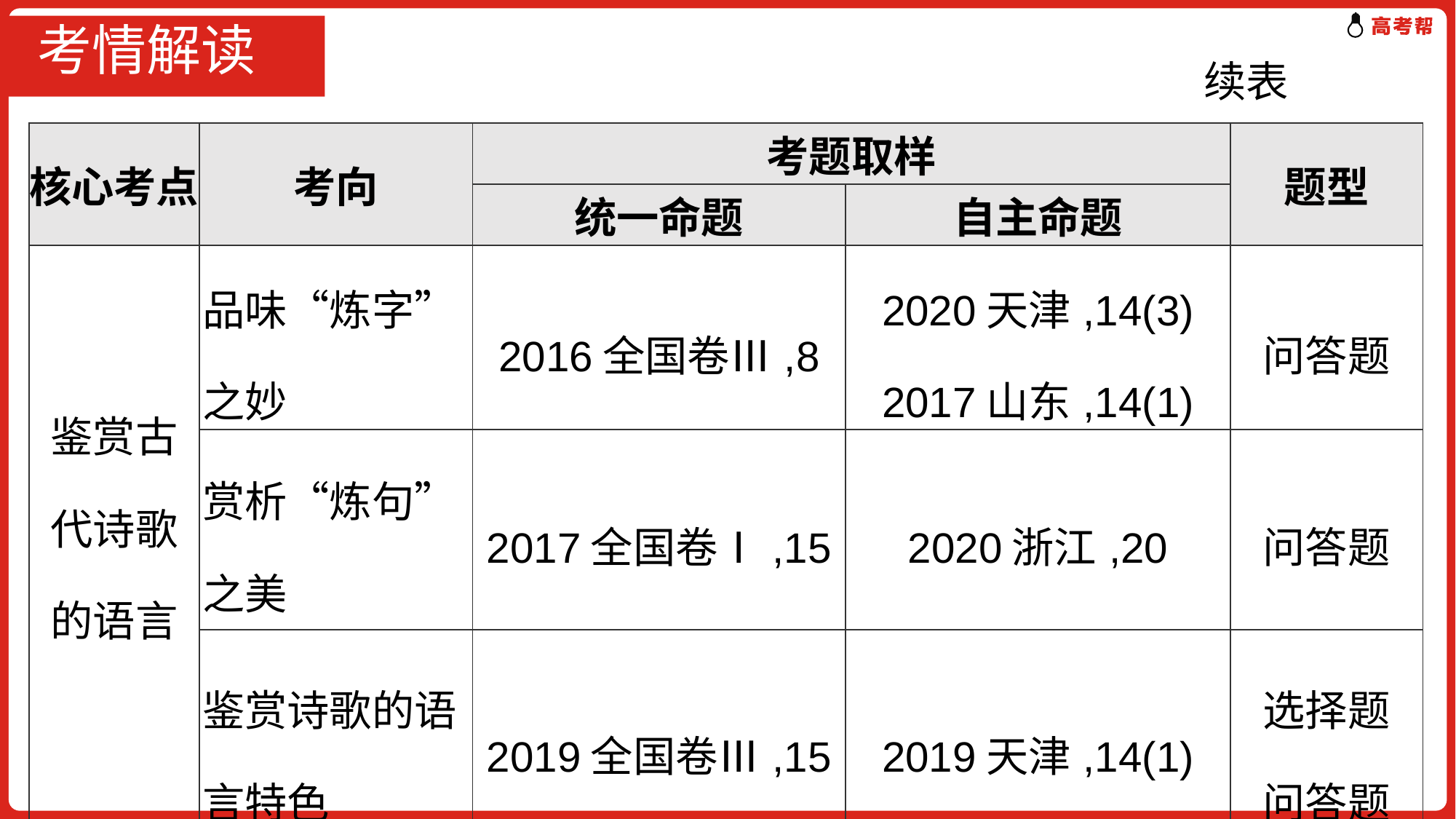

# 考情解读
续表
| 核心考点 | 考向 | 考题取样 |  | 题型 |
| --- | --- | --- | --- | --- |
|  |  | 统一命题 | 自主命题 |  |
| 鉴赏古代诗歌的语言 | 品味“炼字”之妙 | 2016全国卷Ⅲ,8 | 2020天津,14(3) 2017山东,14(1) | 问答题 |
|  | 赏析“炼句”之美 | 2017全国卷Ⅰ,15 | 2020浙江,20 | 问答题 |
|  | 鉴赏诗歌的语言特色 | 2019全国卷Ⅲ,15 | 2019天津,14(1) | 选择题 问答题 |